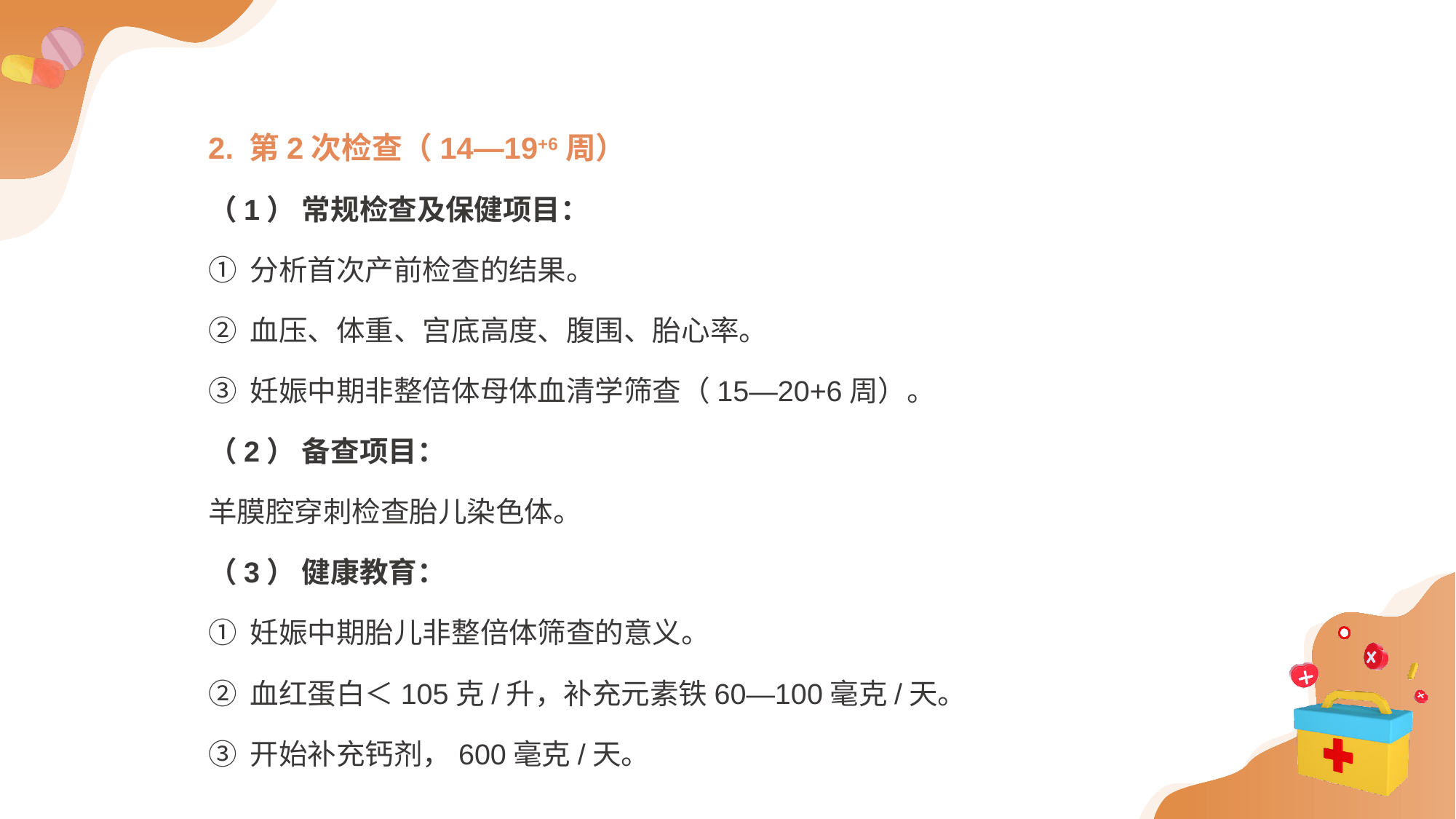

2. 第2次检查（14—19+6周）
（1） 常规检查及保健项目：
① 分析首次产前检查的结果。
② 血压、体重、宫底高度、腹围、胎心率。
③ 妊娠中期非整倍体母体血清学筛查（15—20+6周）。
（2） 备查项目：
羊膜腔穿刺检查胎儿染色体。
（3） 健康教育：
① 妊娠中期胎儿非整倍体筛查的意义。
② 血红蛋白＜105克/升，补充元素铁60—100毫克/天。
③ 开始补充钙剂，600毫克/天。